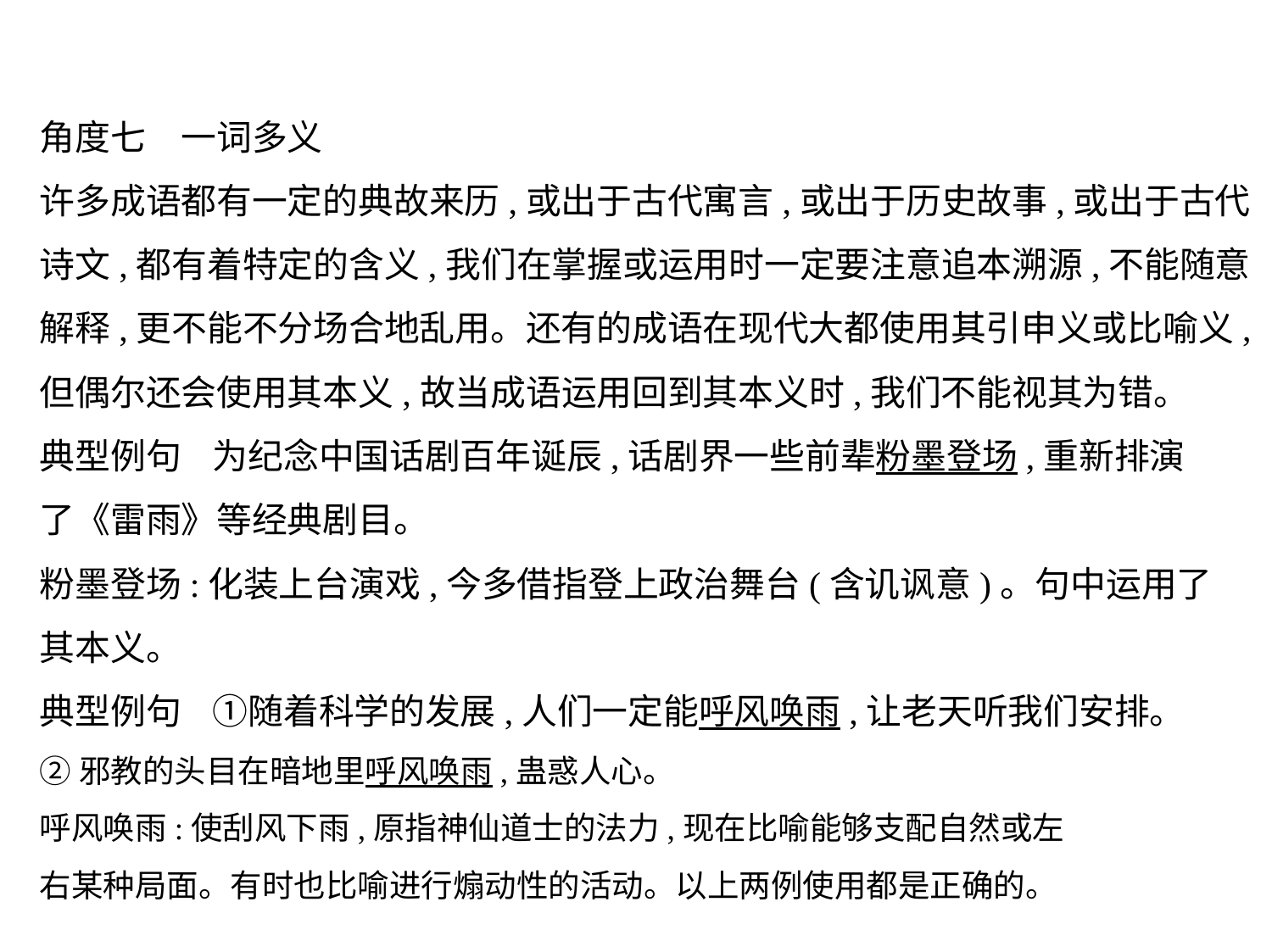

角度七　一词多义
许多成语都有一定的典故来历,或出于古代寓言,或出于历史故事,或出于古代诗文,都有着特定的含义,我们在掌握或运用时一定要注意追本溯源,不能随意解释,更不能不分场合地乱用。还有的成语在现代大都使用其引申义或比喻义,但偶尔还会使用其本义,故当成语运用回到其本义时,我们不能视其为错。
典型例句    为纪念中国话剧百年诞辰,话剧界一些前辈粉墨登场,重新排演
了《雷雨》等经典剧目。
粉墨登场:化装上台演戏,今多借指登上政治舞台(含讥讽意)。句中运用了
其本义。
典型例句    ①随着科学的发展,人们一定能呼风唤雨,让老天听我们安排。
②邪教的头目在暗地里呼风唤雨,蛊惑人心。
呼风唤雨:使刮风下雨,原指神仙道士的法力,现在比喻能够支配自然或左
右某种局面。有时也比喻进行煽动性的活动。以上两例使用都是正确的。